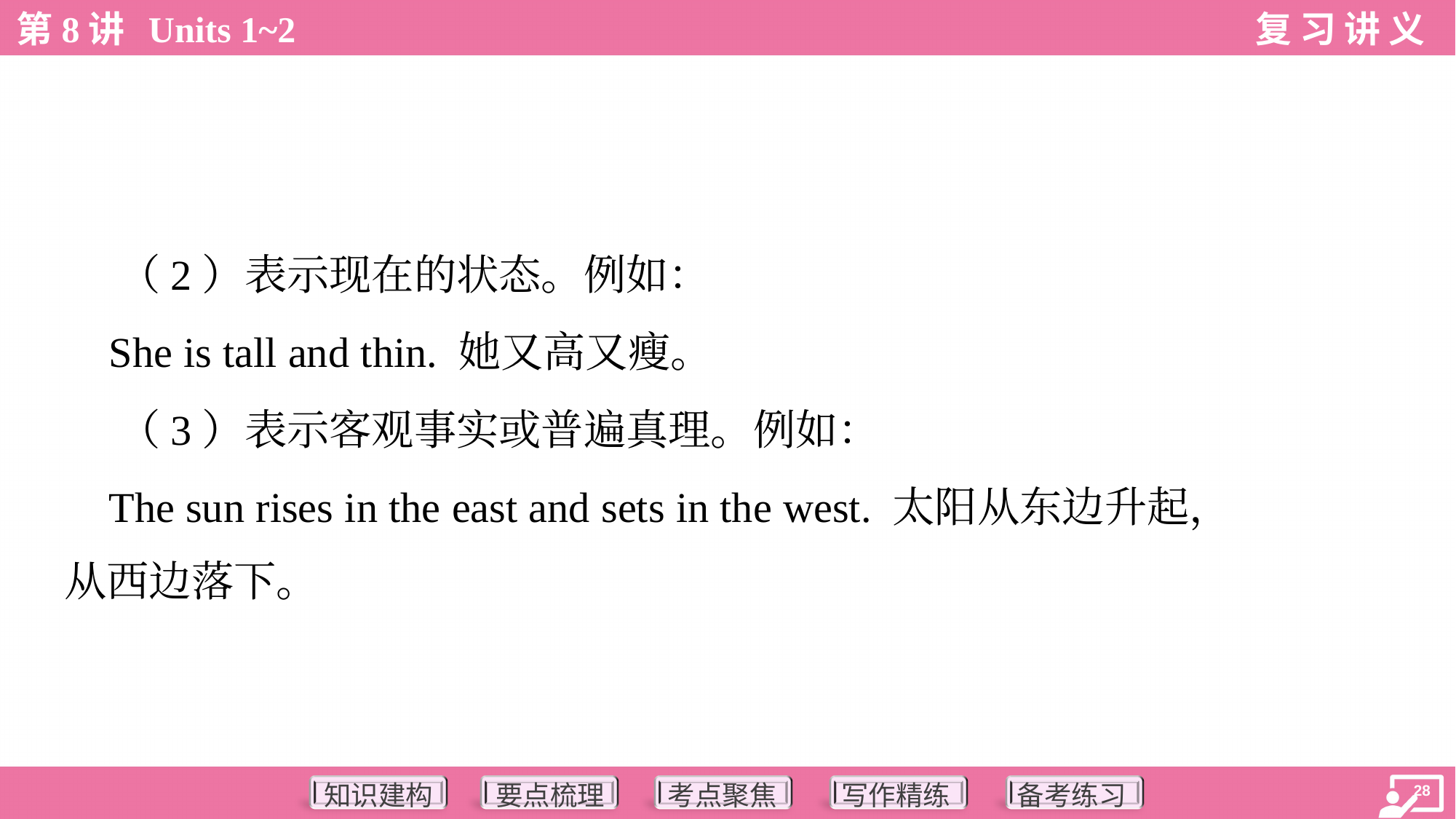

（2）表示现在的状态。例如：
    She is tall and thin. 她又高又瘦。
    （3）表示客观事实或普遍真理。例如：
    The sun rises in the east and sets in the west. 太阳从东边升起，
从西边落下。